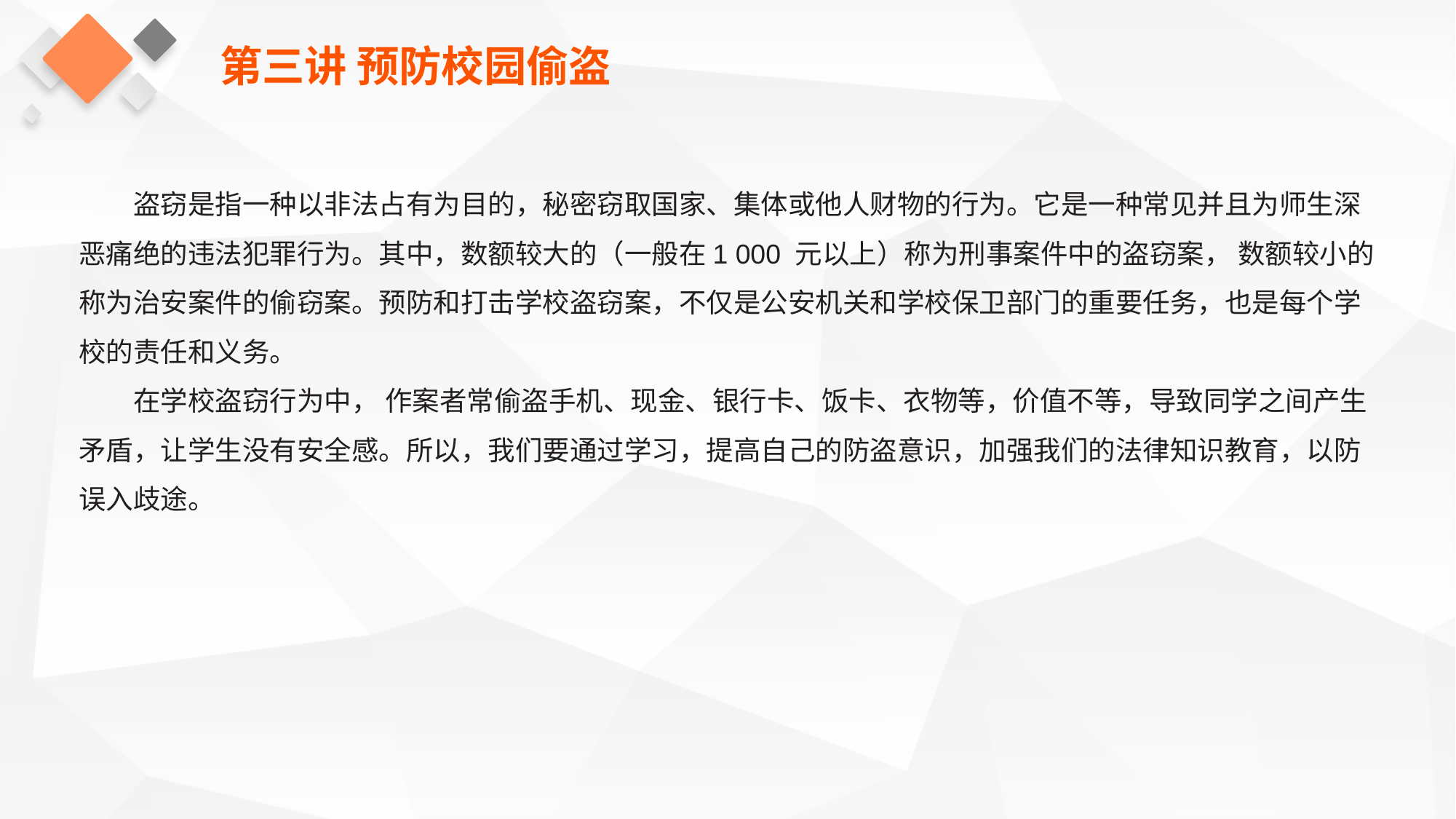

第三讲 预防校园偷盗
盗窃是指一种以非法占有为目的，秘密窃取国家、集体或他人财物的行为。它是一种常见并且为师生深恶痛绝的违法犯罪行为。其中，数额较大的（一般在1 000 元以上）称为刑事案件中的盗窃案， 数额较小的称为治安案件的偷窃案。预防和打击学校盗窃案，不仅是公安机关和学校保卫部门的重要任务，也是每个学校的责任和义务。
在学校盗窃行为中， 作案者常偷盗手机、现金、银行卡、饭卡、衣物等，价值不等，导致同学之间产生矛盾，让学生没有安全感。所以，我们要通过学习，提高自己的防盗意识，加强我们的法律知识教育，以防误入歧途。